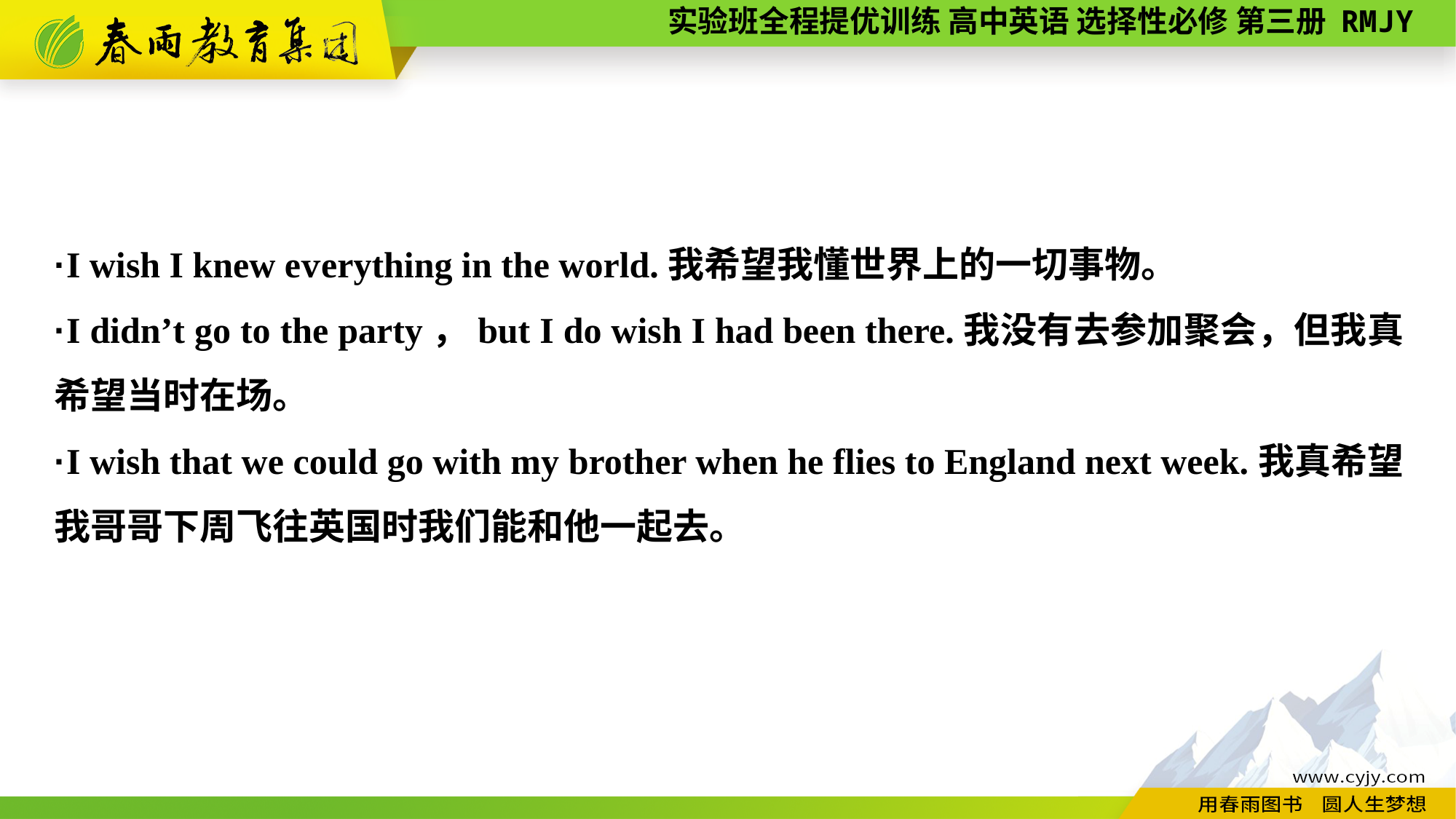

·I wish I knew everything in the world.我希望我懂世界上的一切事物。
·I didn’t go to the party，but I do wish I had been there.我没有去参加聚会，但我真希望当时在场。
·I wish that we could go with my brother when he flies to England next week.我真希望我哥哥下周飞往英国时我们能和他一起去。